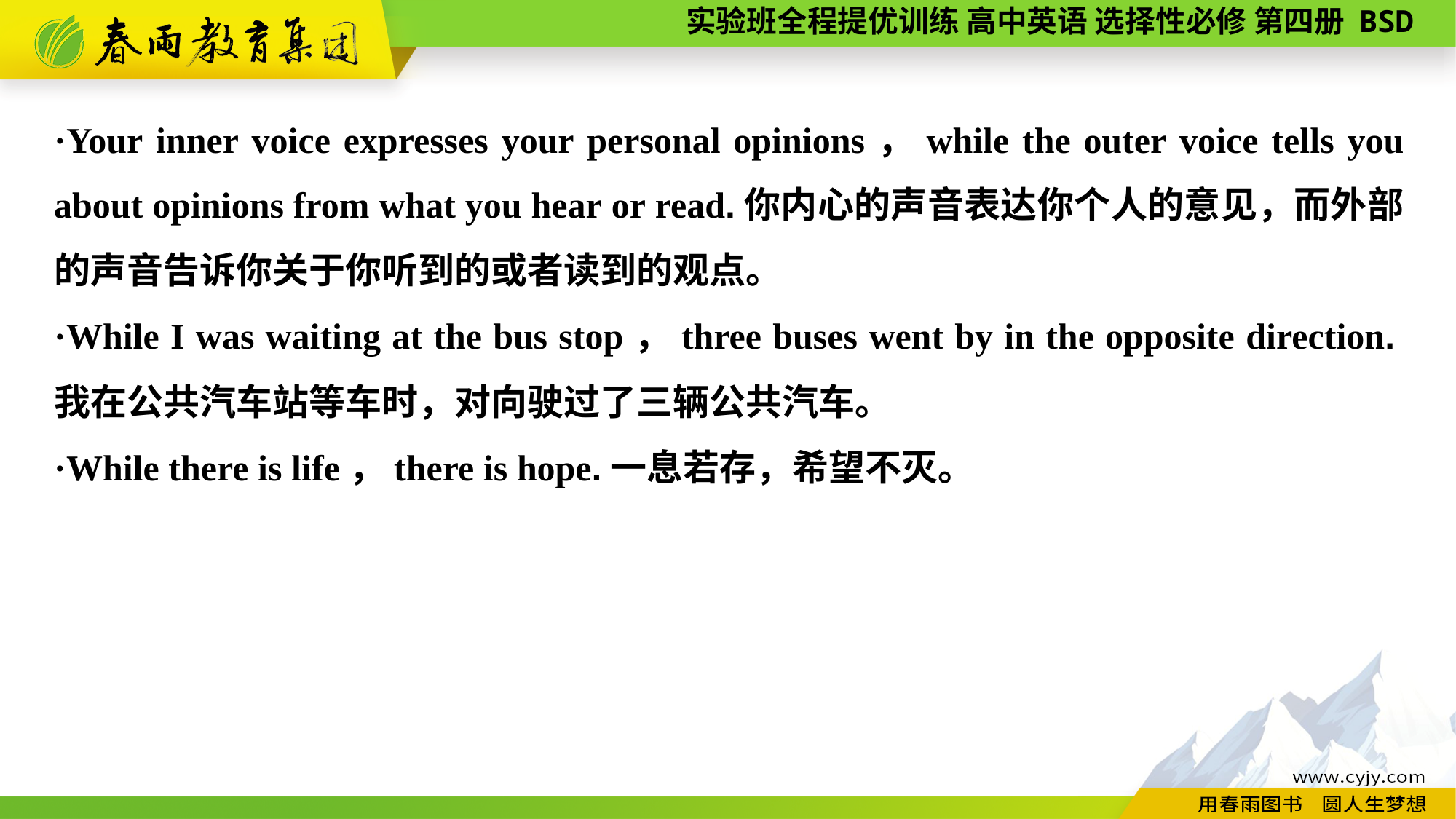

·Your inner voice expresses your personal opinions，while the outer voice tells you about opinions from what you hear or read.你内心的声音表达你个人的意见，而外部的声音告诉你关于你听到的或者读到的观点。
·While I was waiting at the bus stop，three buses went by in the opposite direction.我在公共汽车站等车时，对向驶过了三辆公共汽车。
·While there is life，there is hope.一息若存，希望不灭。